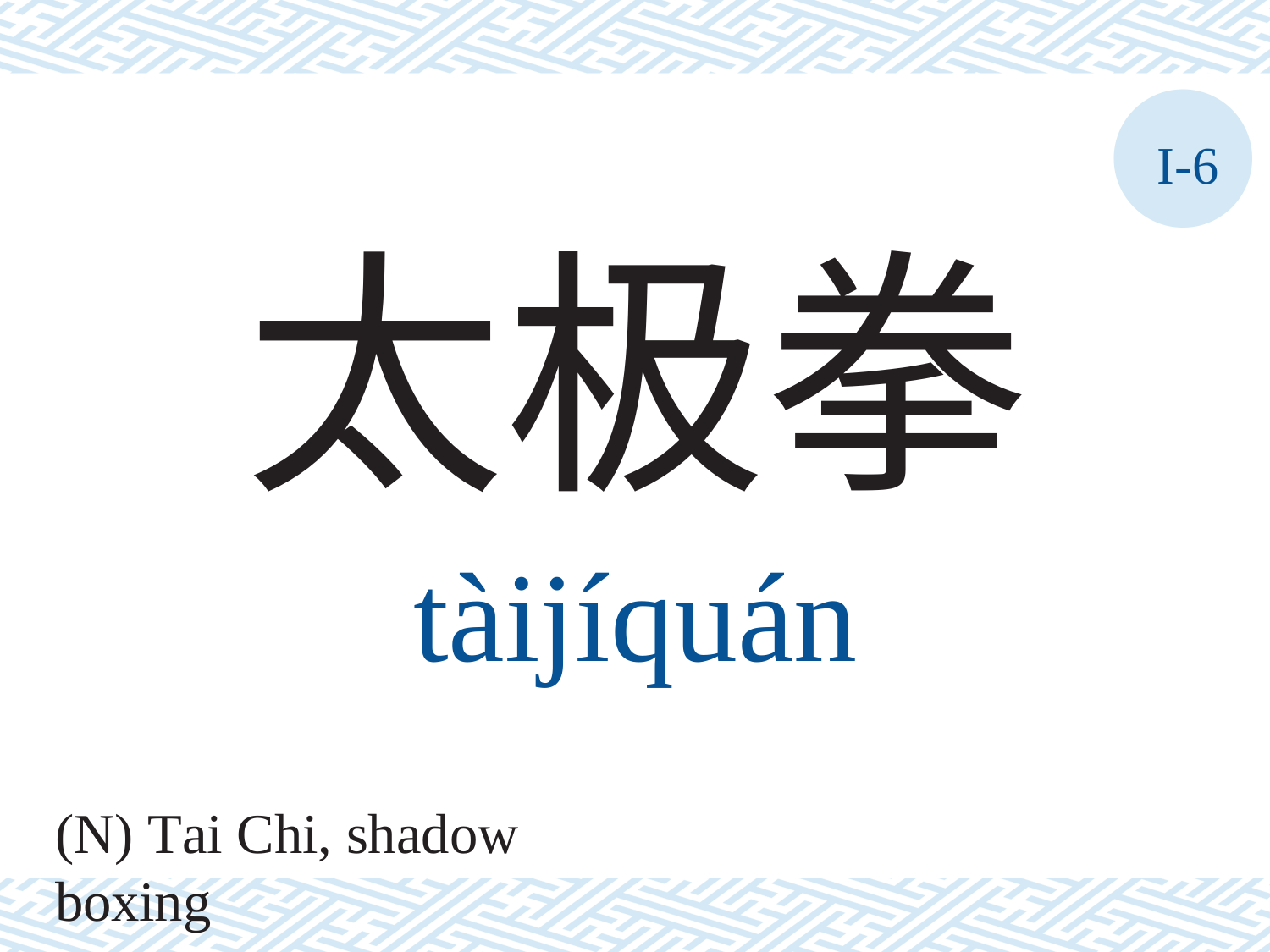

I-6
太极拳
tàijíquán
(N) Tai Chi, shadow boxing